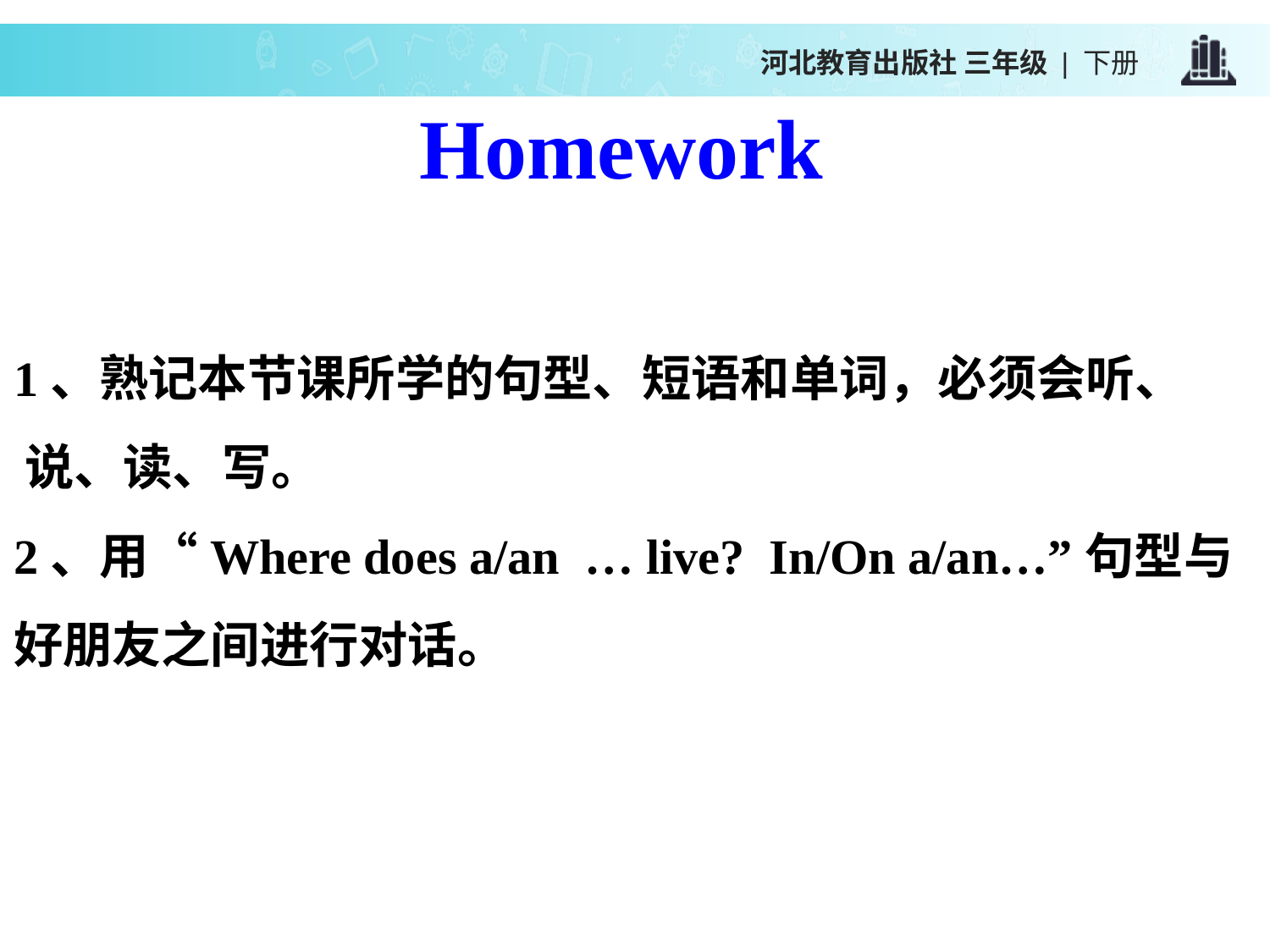

河北教育出版社 三年级 | 下册
Homework

1、熟记本节课所学的句型、短语和单词，必须会听、        说、读、写。
2、用“Where does a/an  … live?  In/On a/an…”句型与好朋友之间进行对话。